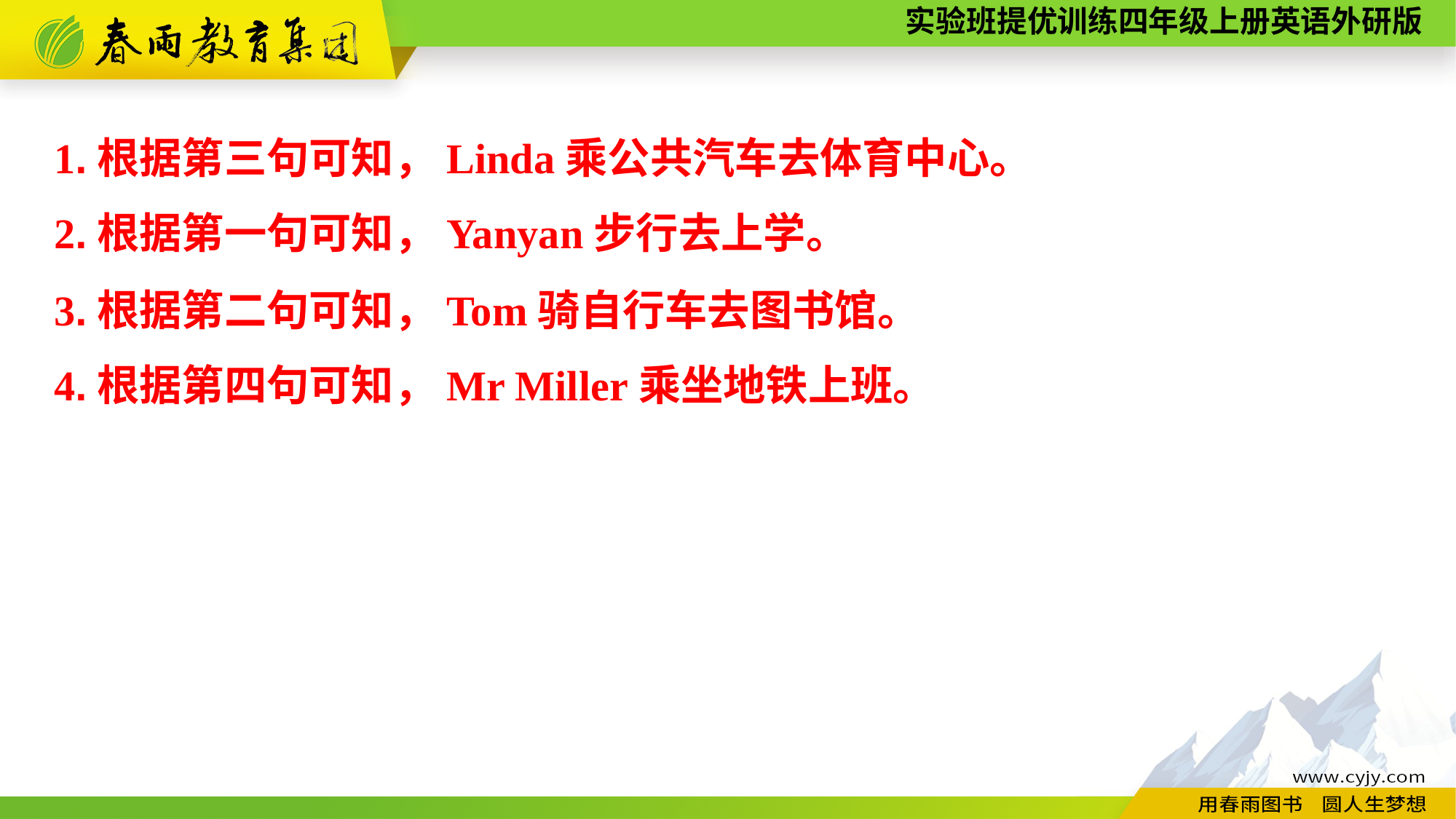

1.根据第三句可知，Linda乘公共汽车去体育中心。
2.根据第一句可知，Yanyan步行去上学。
3.根据第二句可知，Tom骑自行车去图书馆。
4.根据第四句可知，Mr Miller乘坐地铁上班。